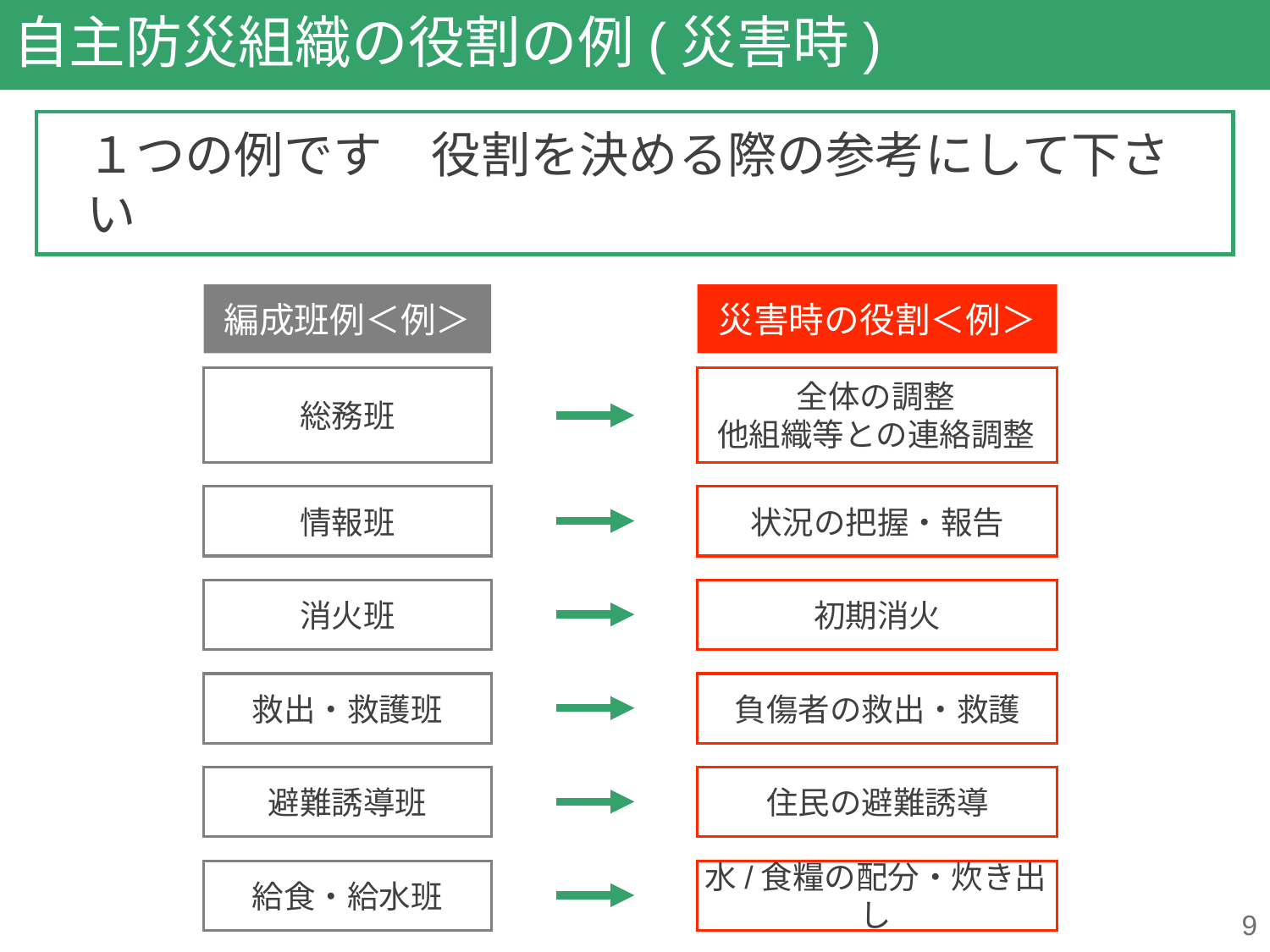

# 自主防災組織の役割の例(災害時)
１つの例です　役割を決める際の参考にして下さい
編成班例＜例＞
災害時の役割＜例＞

全体の調整
他組織等との連絡調整
総務班

状況の把握・報告
情報班

初期消火
消火班

負傷者の救出・救護
救出・救護班

住民の避難誘導
避難誘導班

給食・給水班
水/食糧の配分・炊き出し
9